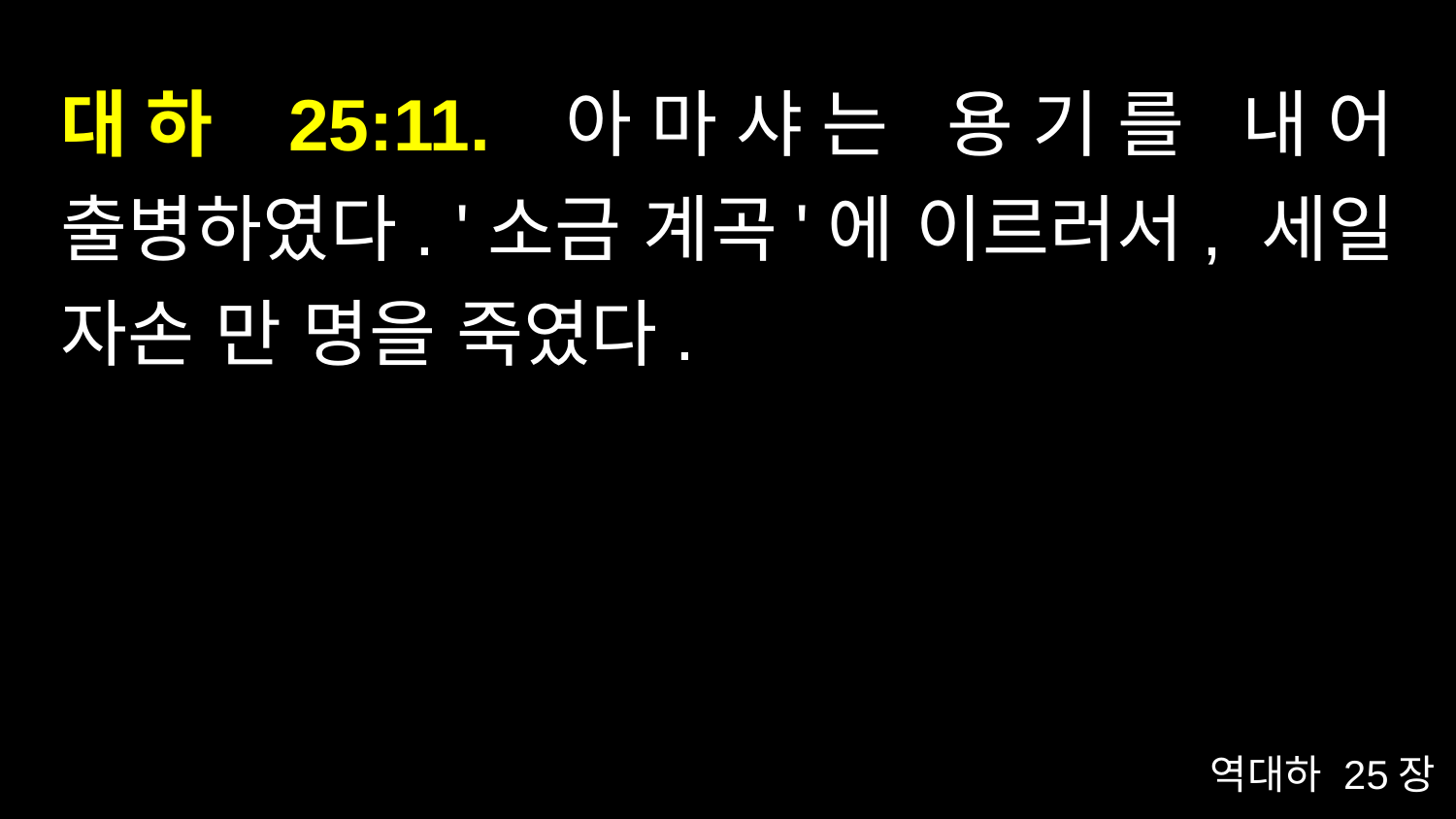

# 대하 25:11. 아마샤는 용기를 내어 출병하였다. '소금 계곡'에 이르러서, 세일 자손 만 명을 죽였다.
역대하 25장